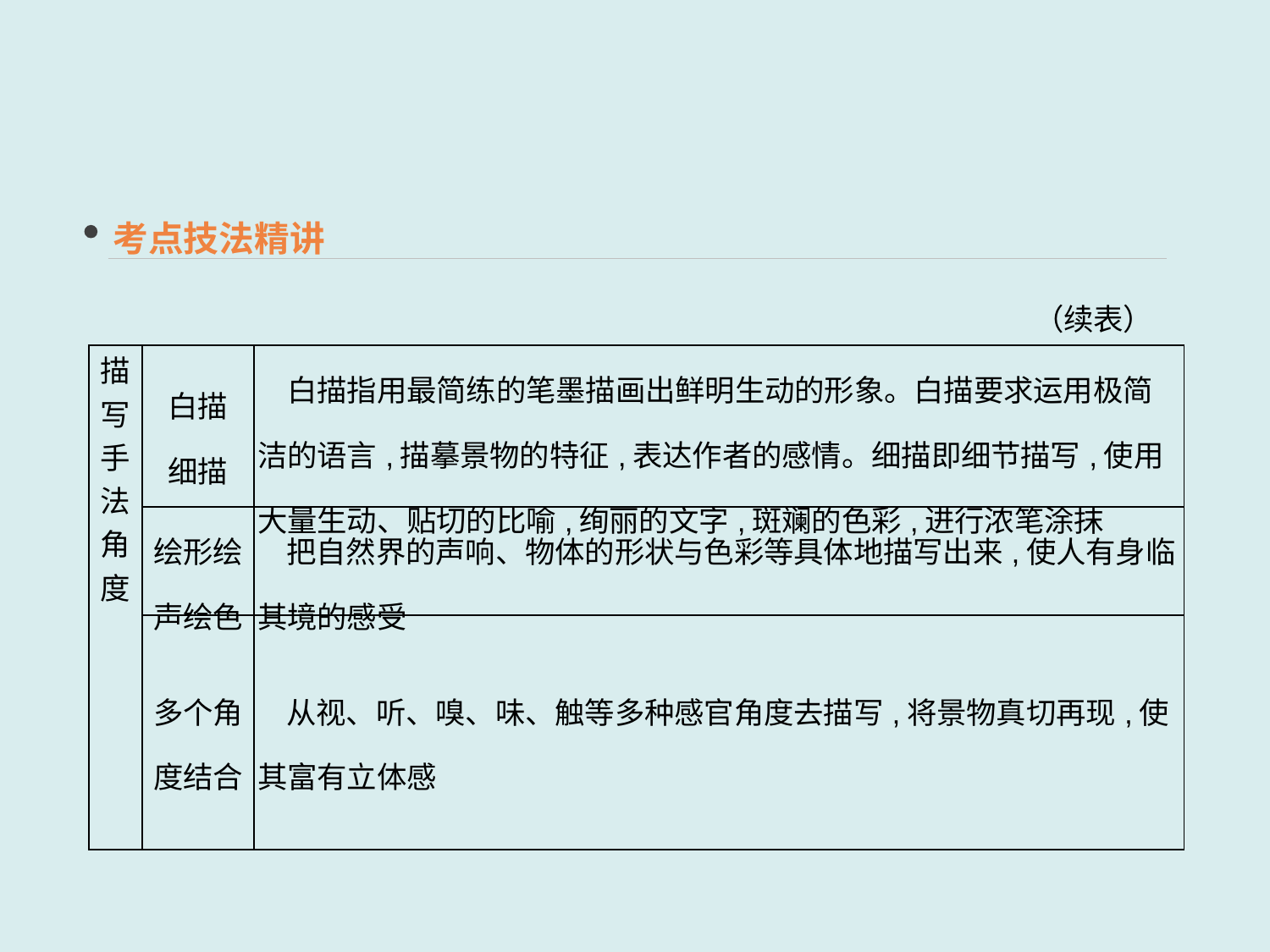

考点技法精讲

（续表）
| 描写 手法 角度 | 白描 细描 | 白描指用最简练的笔墨描画出鲜明生动的形象。白描要求运用极简洁的语言,描摹景物的特征,表达作者的感情。细描即细节描写,使用大量生动、贴切的比喻,绚丽的文字,斑斓的色彩,进行浓笔涂抹 |
| --- | --- | --- |
|  | 绘形绘声绘色 | 把自然界的声响、物体的形状与色彩等具体地描写出来,使人有身临其境的感受 |
|  | 多个角 度结合 | 从视、听、嗅、味、触等多种感官角度去描写,将景物真切再现,使其富有立体感 |